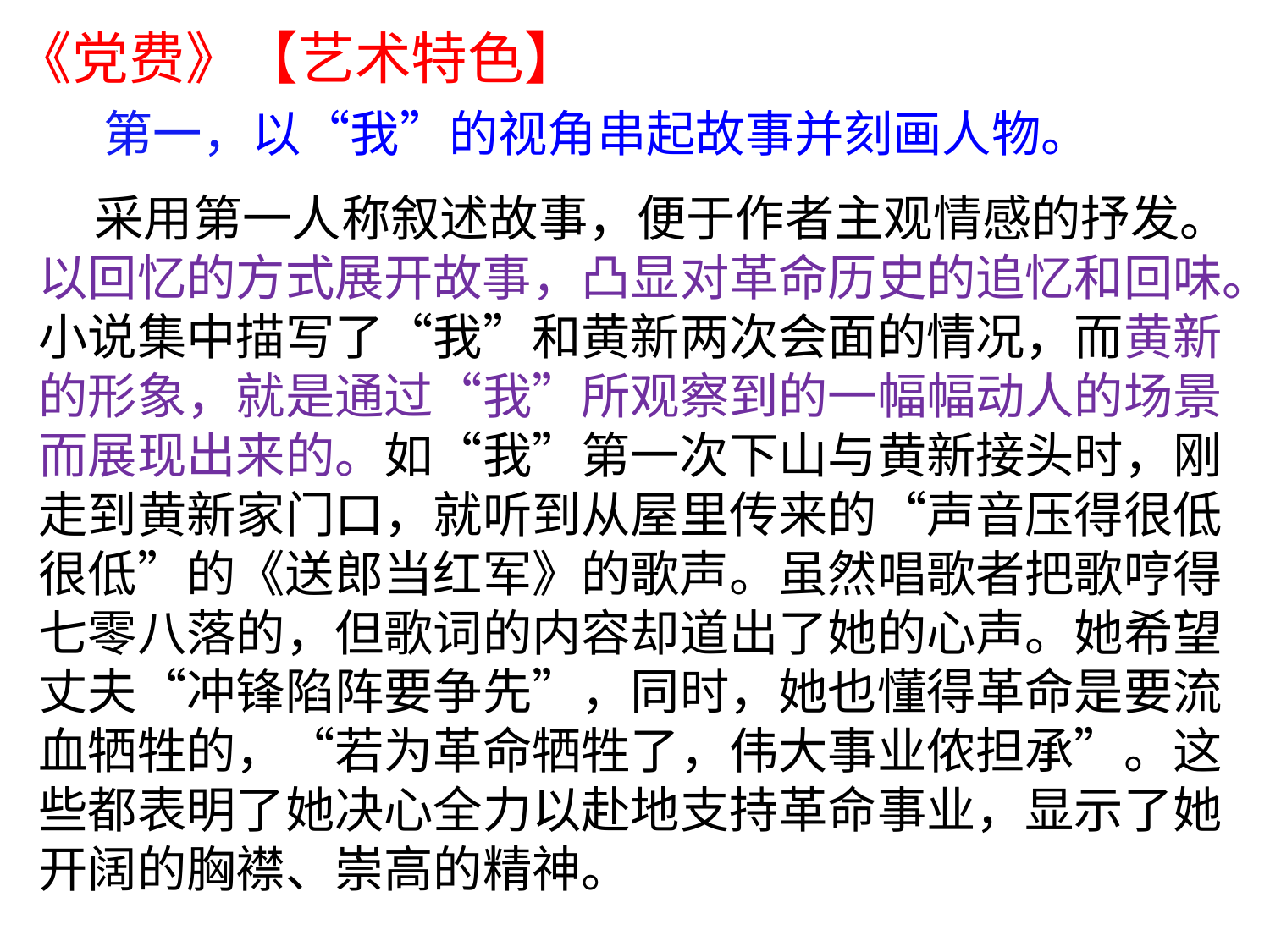

《党费》【艺术特色】
        第一，以“我”的视角串起故事并刻画人物。
    采用第一人称叙述故事，便于作者主观情感的抒发。以回忆的方式展开故事，凸显对革命历史的追忆和回味。小说集中描写了“我”和黄新两次会面的情况，而黄新的形象，就是通过“我”所观察到的一幅幅动人的场景而展现出来的。如“我”第一次下山与黄新接头时，刚走到黄新家门口，就听到从屋里传来的“声音压得很低很低”的《送郎当红军》的歌声。虽然唱歌者把歌哼得七零八落的，但歌词的内容却道出了她的心声。她希望丈夫“冲锋陷阵要争先”，同时，她也懂得革命是要流血牺牲的，“若为革命牺牲了，伟大事业侬担承”。这些都表明了她决心全力以赴地支持革命事业，显示了她开阔的胸襟、崇高的精神。